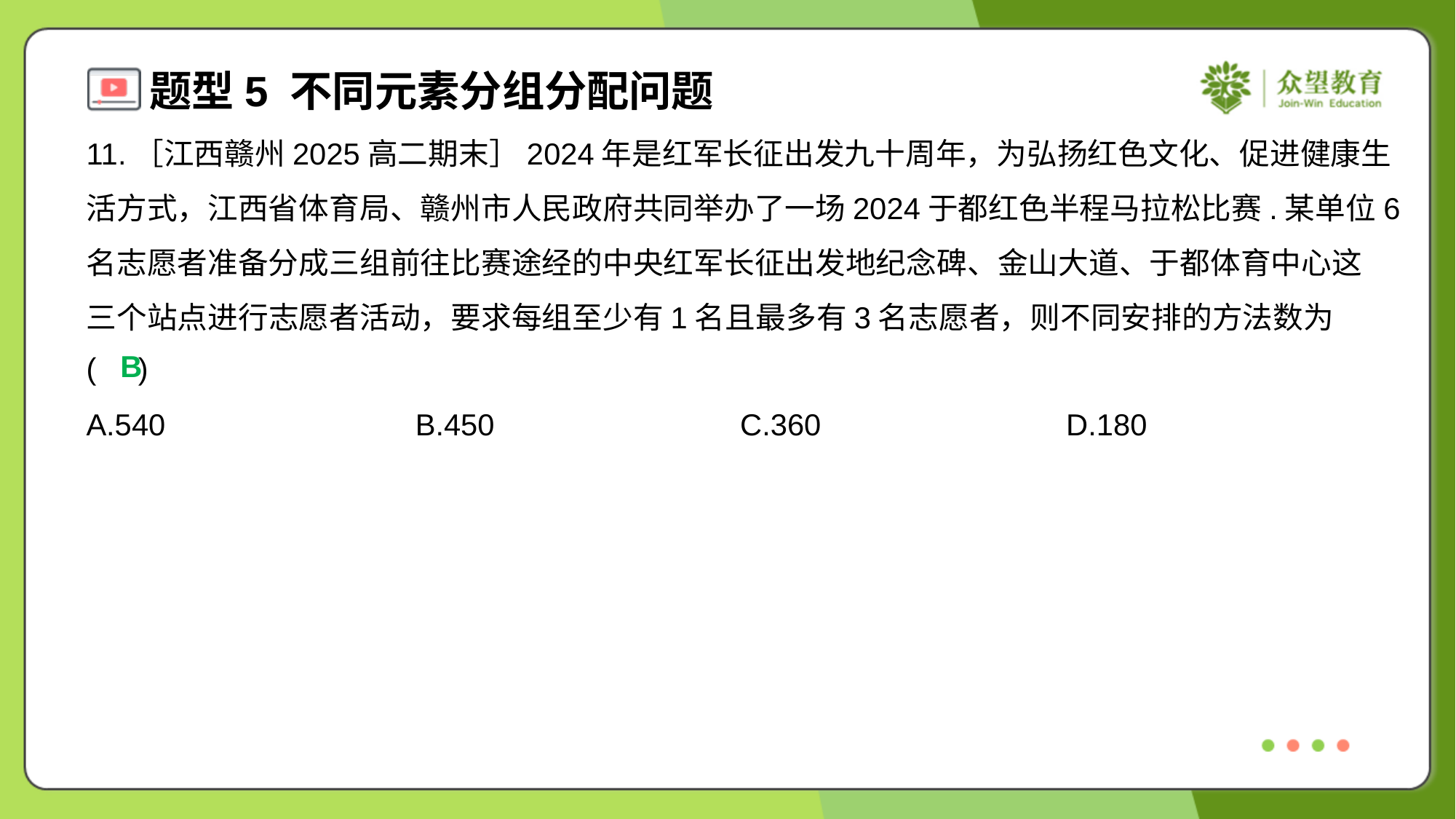

11.［江西赣州2025高二期末］2024年是红军长征出发九十周年，为弘扬红色文化、促进健康生
活方式，江西省体育局、赣州市人民政府共同举办了一场2024于都红色半程马拉松比赛.某单位6
名志愿者准备分成三组前往比赛途经的中央红军长征出发地纪念碑、金山大道、于都体育中心这
三个站点进行志愿者活动，要求每组至少有1名且最多有3名志愿者，则不同安排的方法数为
(     )
B
A.540	B.450	C.360	D.180